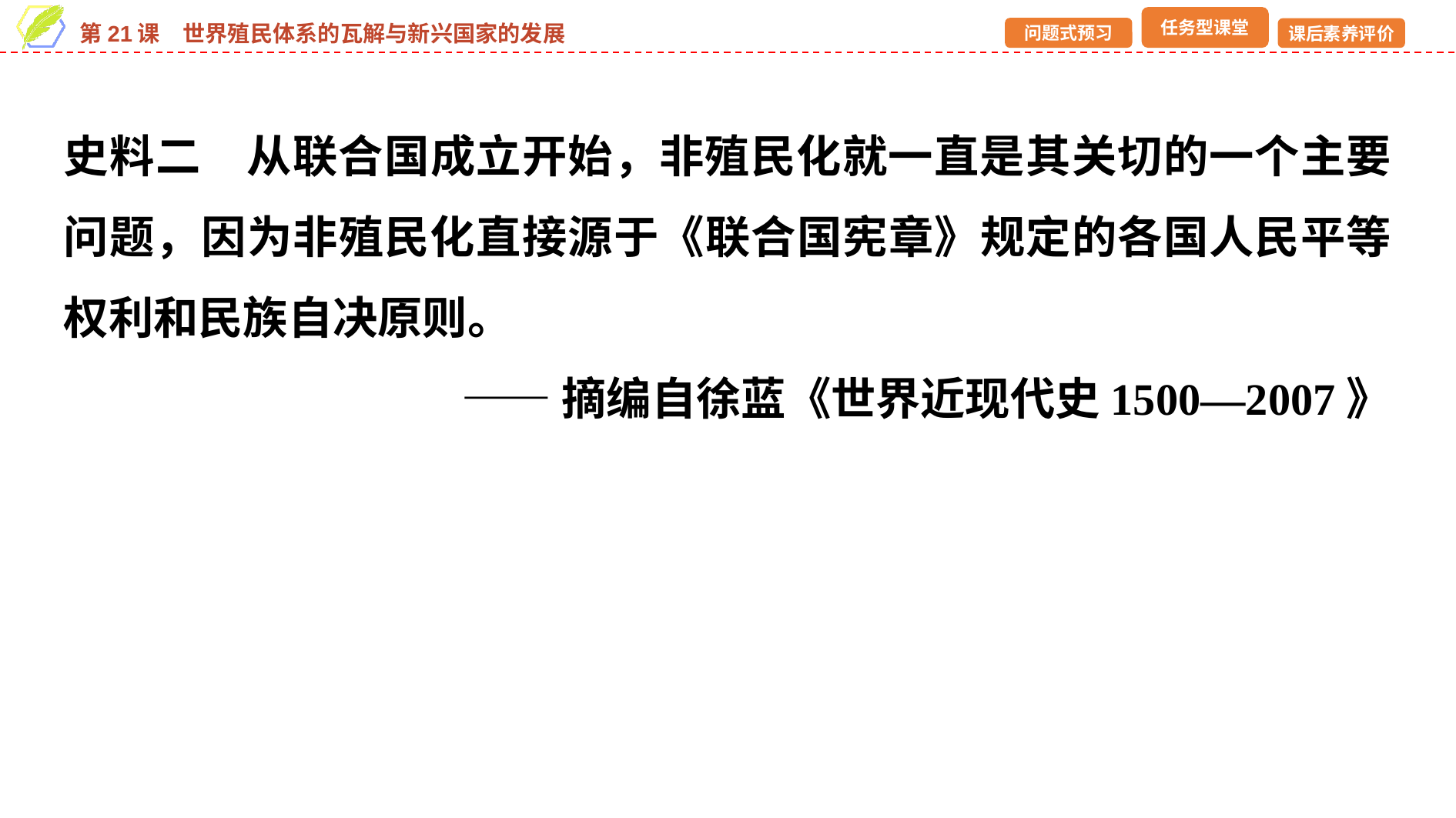

史料二　从联合国成立开始，非殖民化就一直是其关切的一个主要问题，因为非殖民化直接源于《联合国宪章》规定的各国人民平等权利和民族自决原则。
——摘编自徐蓝《世界近现代史1500—2007》